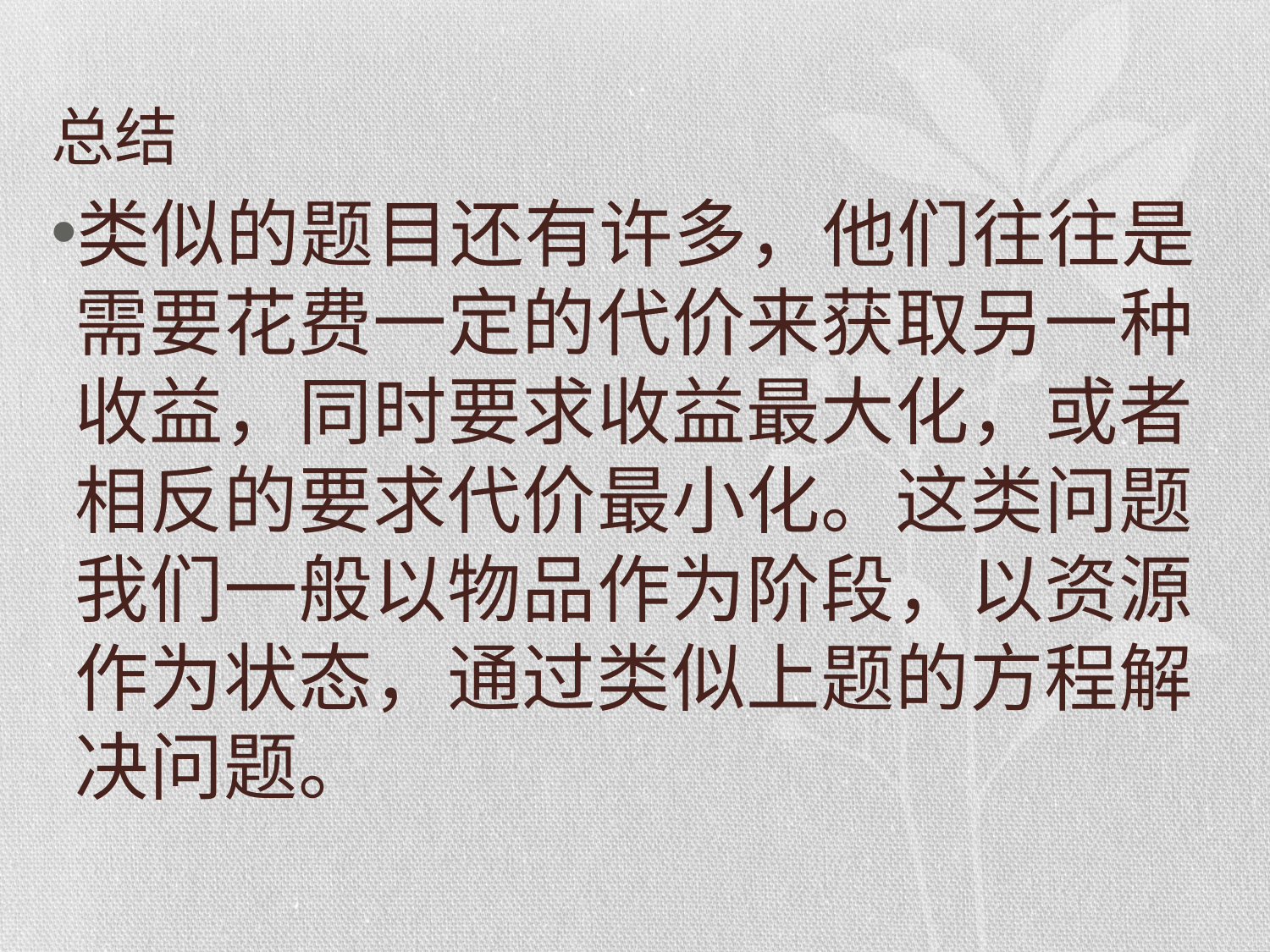

# 总结
类似的题目还有许多，他们往往是需要花费一定的代价来获取另一种收益，同时要求收益最大化，或者相反的要求代价最小化。这类问题我们一般以物品作为阶段，以资源作为状态，通过类似上题的方程解决问题。